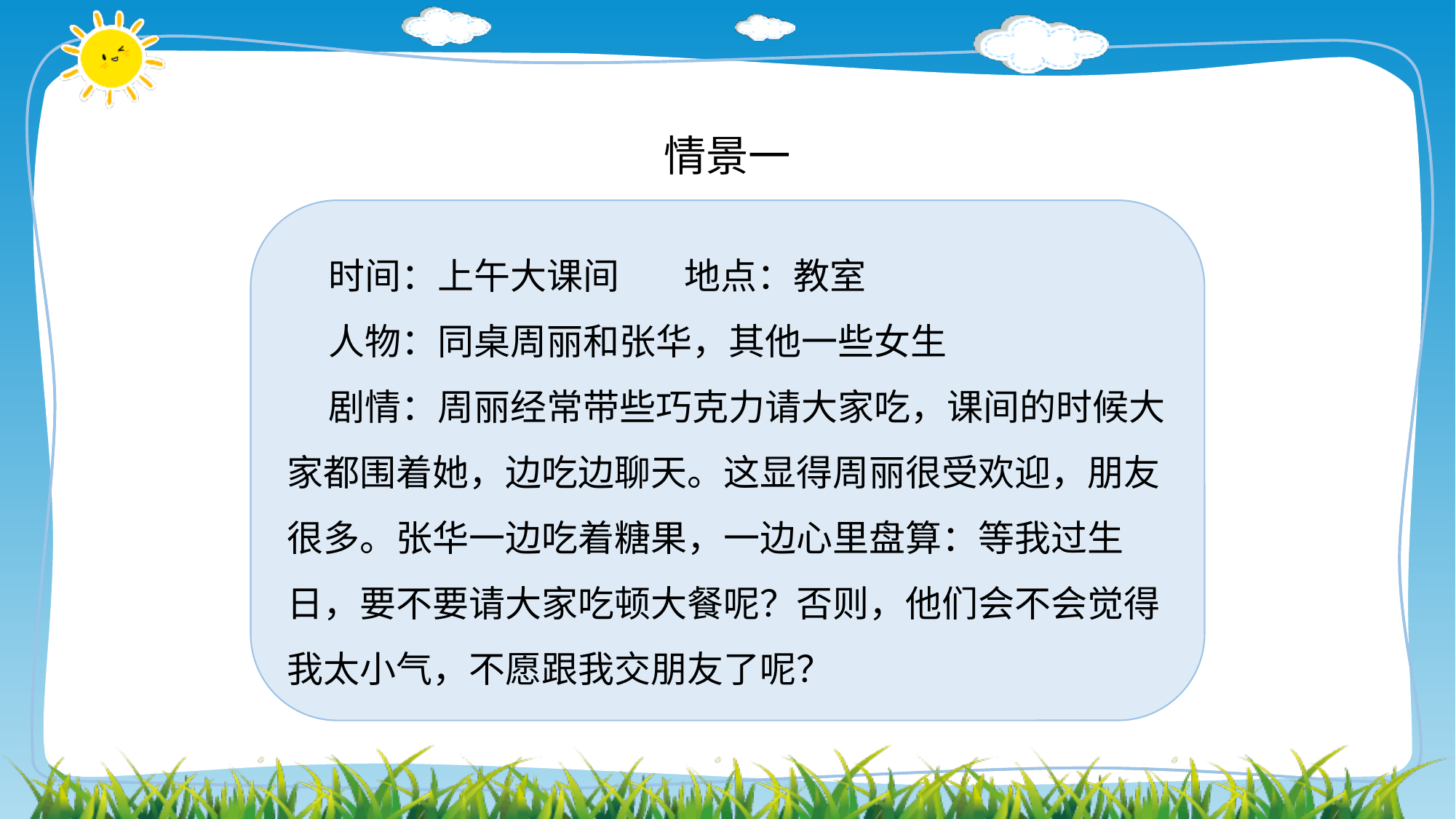

情景一
    时间：上午大课间        地点：教室
    人物：同桌周丽和张华，其他一些女生
    剧情：周丽经常带些巧克力请大家吃，课间的时候大家都围着她，边吃边聊天。这显得周丽很受欢迎，朋友很多。张华一边吃着糖果，一边心里盘算：等我过生日，要不要请大家吃顿大餐呢？否则，他们会不会觉得我太小气，不愿跟我交朋友了呢？